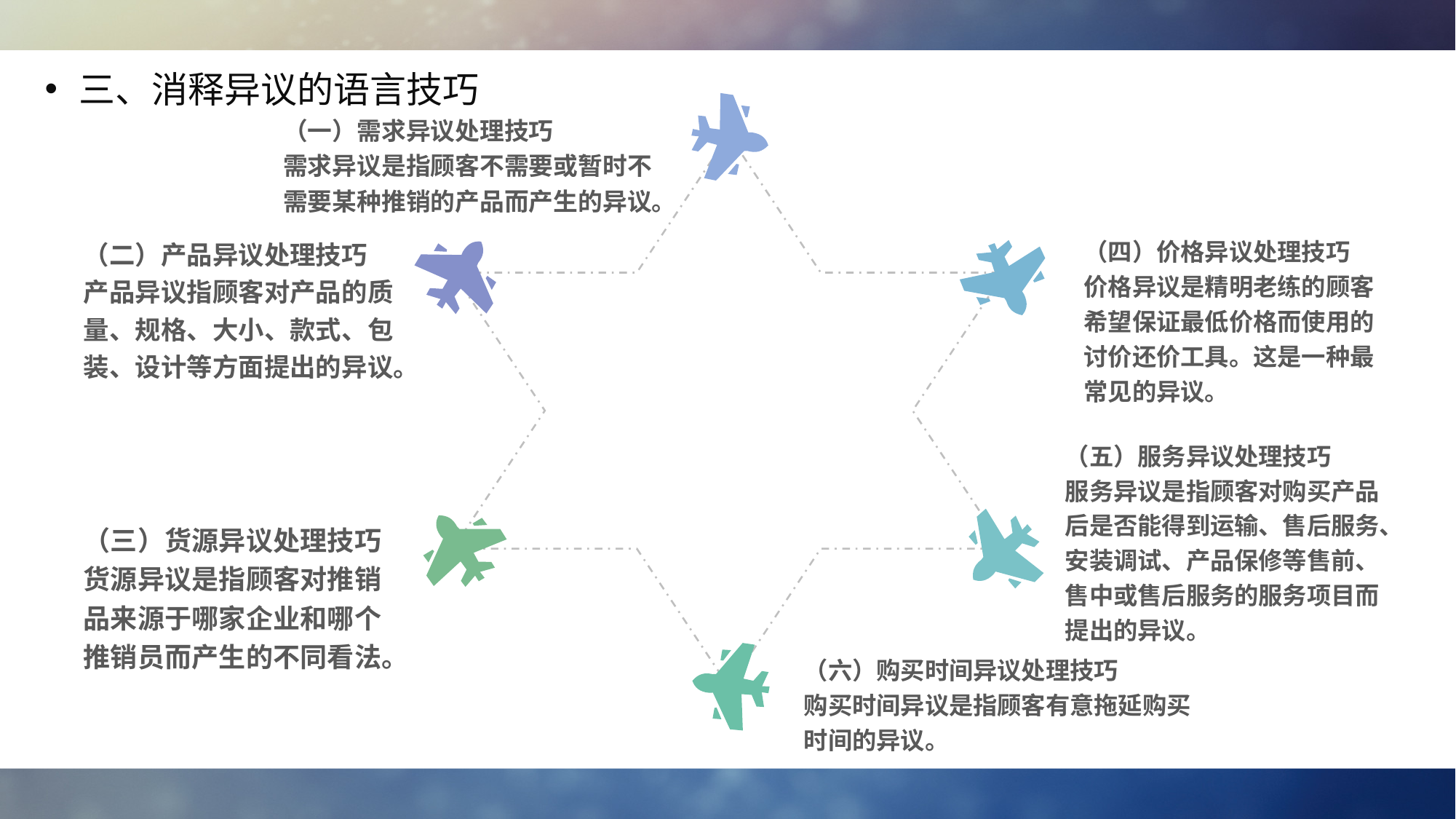

三、消释异议的语言技巧
（一）需求异议处理技巧
需求异议是指顾客不需要或暂时不需要某种推销的产品而产生的异议。

（二）产品异议处理技巧
产品异议指顾客对产品的质量、规格、大小、款式、包装、设计等方面提出的异议。
（四）价格异议处理技巧
价格异议是精明老练的顾客希望保证最低价格而使用的讨价还价工具。这是一种最常见的异议。

（五）服务异议处理技巧
服务异议是指顾客对购买产品后是否能得到运输、售后服务、安装调试、产品保修等售前、售中或售后服务的服务项目而提出的异议。
（三）货源异议处理技巧
货源异议是指顾客对推销品来源于哪家企业和哪个推销员而产生的不同看法。

（六）购买时间异议处理技巧
购买时间异议是指顾客有意拖延购买时间的异议。